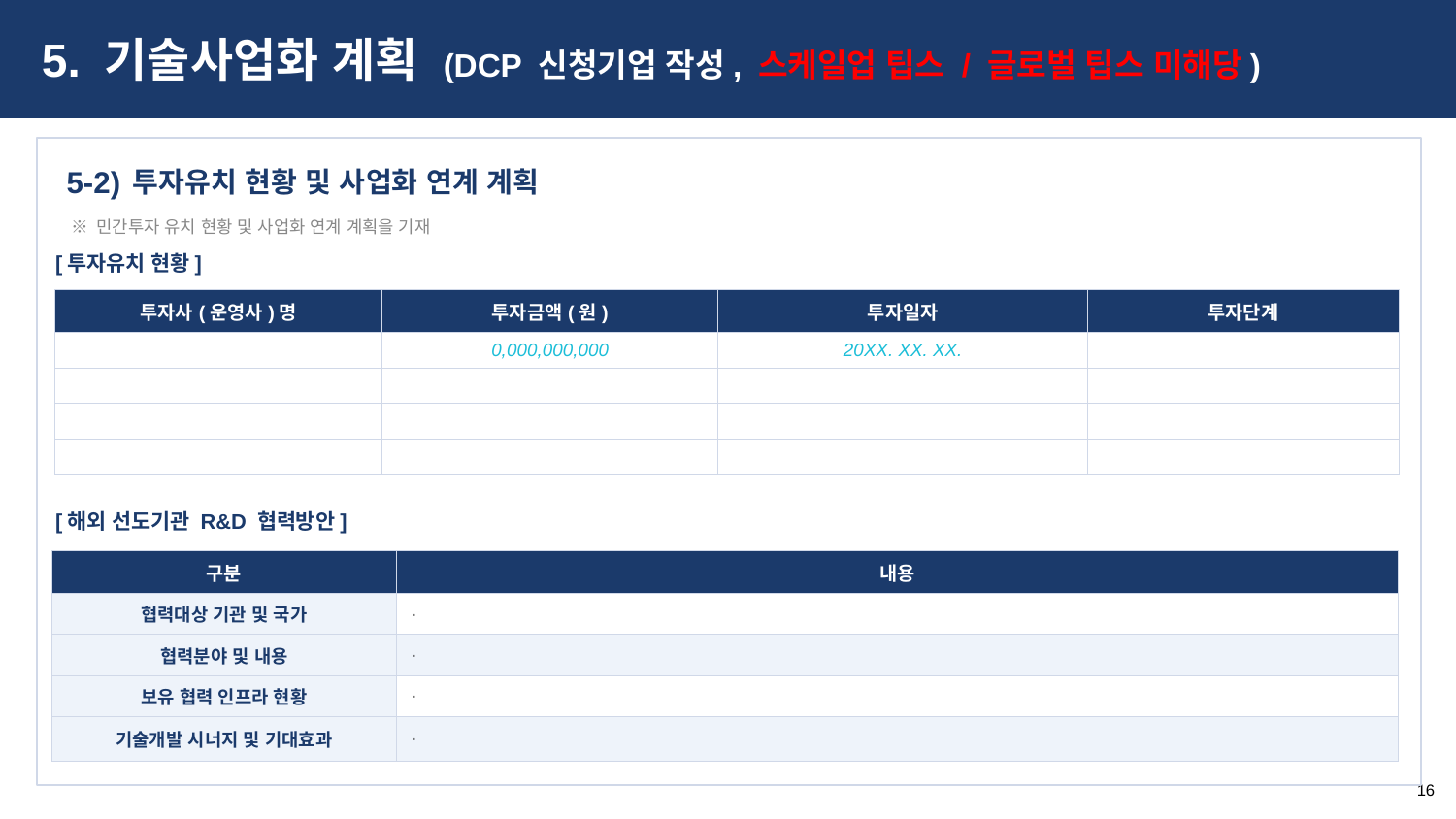

5. 기술사업화 계획 (DCP 신청기업 작성, 스케일업 팁스 / 글로벌 팁스 미해당)

투자유치 현황 및 사업화 연계 계획
5-2)
※ 민간투자 유치 현황 및 사업화 연계 계획을 기재
[투자유치 현황]
| 투자사(운영사)명 | 투자금액(원) | 투자일자 | 투자단계 |
| --- | --- | --- | --- |
|  | 0,000,000,000 | 20XX. XX. XX. |  |
|  |  |  |  |
|  |  |  |  |
|  |  |  |  |
[해외 선도기관 R&D 협력방안]
| 구분 | 내용 |
| --- | --- |
| 협력대상 기관 및 국가 | · |
| 협력분야 및 내용 | · |
| 보유 협력 인프라 현황 | · |
| 기술개발 시너지 및 기대효과 | · |
16